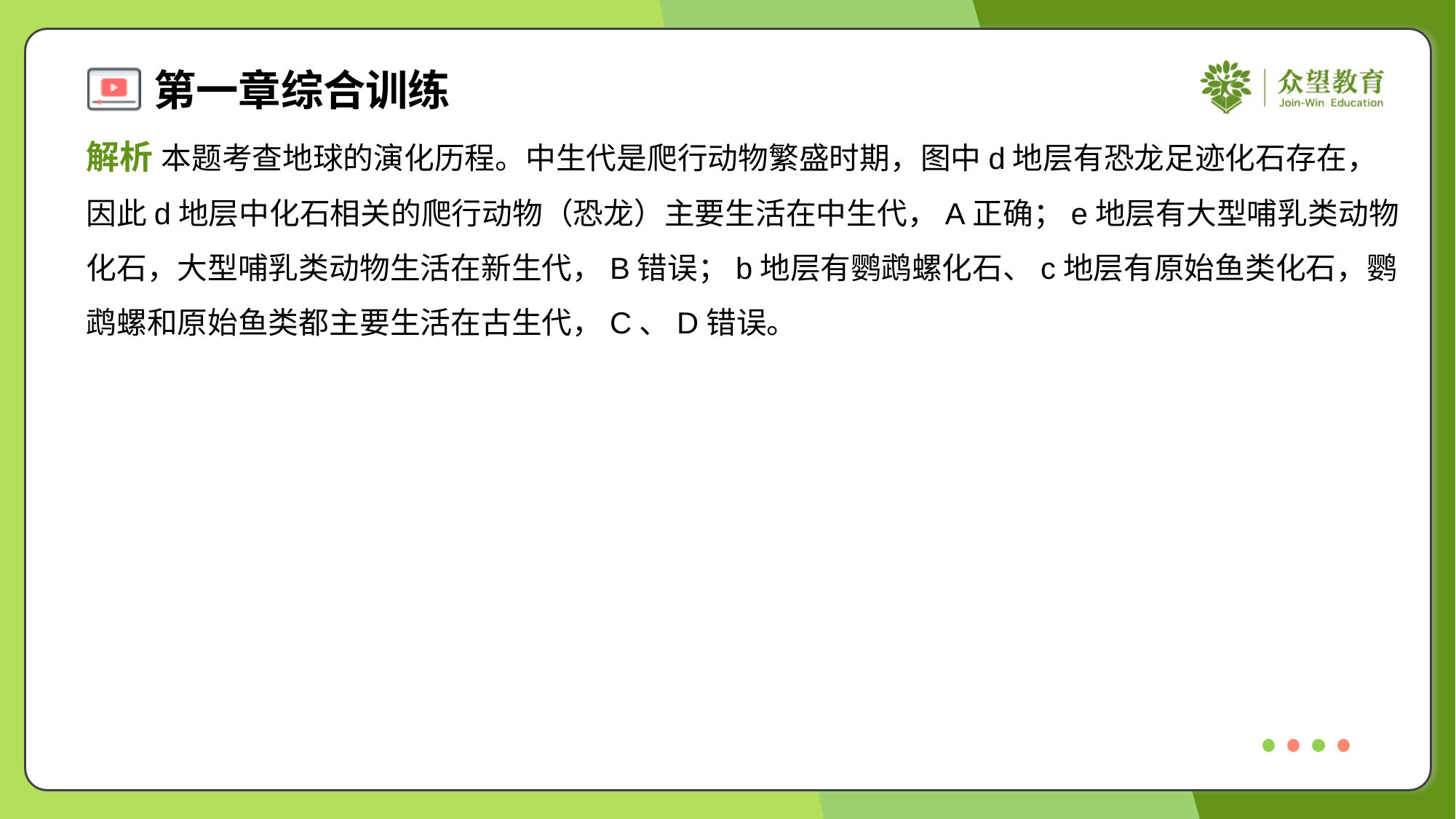

解析 本题考查地球的演化历程。中生代是爬行动物繁盛时期，图中d地层有恐龙足迹化石存在，
因此d地层中化石相关的爬行动物（恐龙）主要生活在中生代，A正确；e地层有大型哺乳类动物
化石，大型哺乳类动物生活在新生代，B错误；b地层有鹦鹉螺化石、c地层有原始鱼类化石，鹦
鹉螺和原始鱼类都主要生活在古生代，C、D错误。